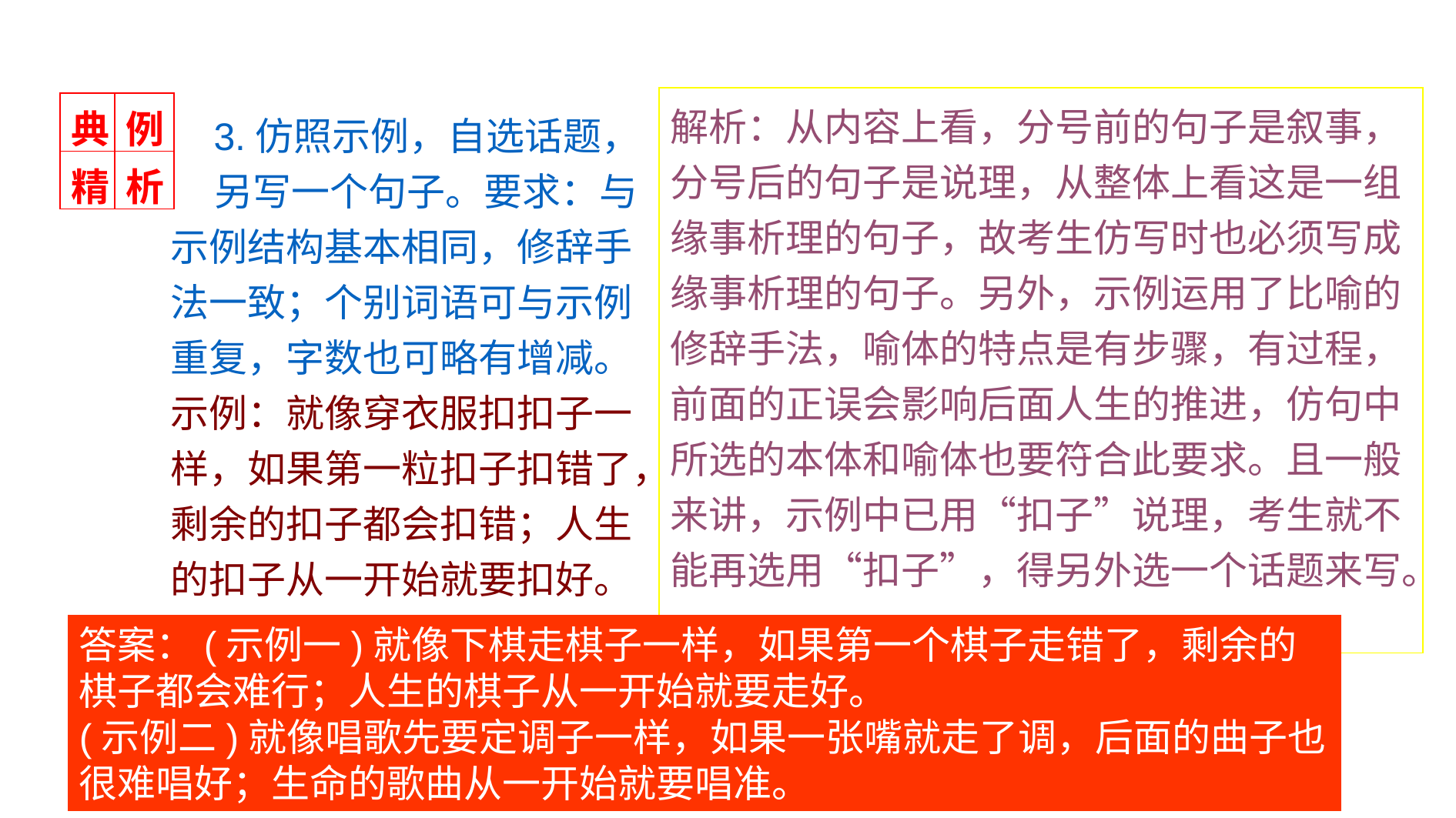

解析：从内容上看，分号前的句子是叙事，分号后的句子是说理，从整体上看这是一组缘事析理的句子，故考生仿写时也必须写成缘事析理的句子。另外，示例运用了比喻的修辞手法，喻体的特点是有步骤，有过程，前面的正误会影响后面人生的推进，仿句中所选的本体和喻体也要符合此要求。且一般来讲，示例中已用“扣子”说理，考生就不能再选用“扣子”，得另外选一个话题来写。
| 典 | 例 |
| --- | --- |
| 精 | 析 |
    3.仿照示例，自选话题，
    另写一个句子。要求：与示例结构基本相同，修辞手法一致；个别词语可与示例重复，字数也可略有增减。
示例：就像穿衣服扣扣子一样，如果第一粒扣子扣错了，剩余的扣子都会扣错；人生的扣子从一开始就要扣好。
答案：(示例一)就像下棋走棋子一样，如果第一个棋子走错了，剩余的棋子都会难行；人生的棋子从一开始就要走好。
(示例二)就像唱歌先要定调子一样，如果一张嘴就走了调，后面的曲子也很难唱好；生命的歌曲从一开始就要唱准。